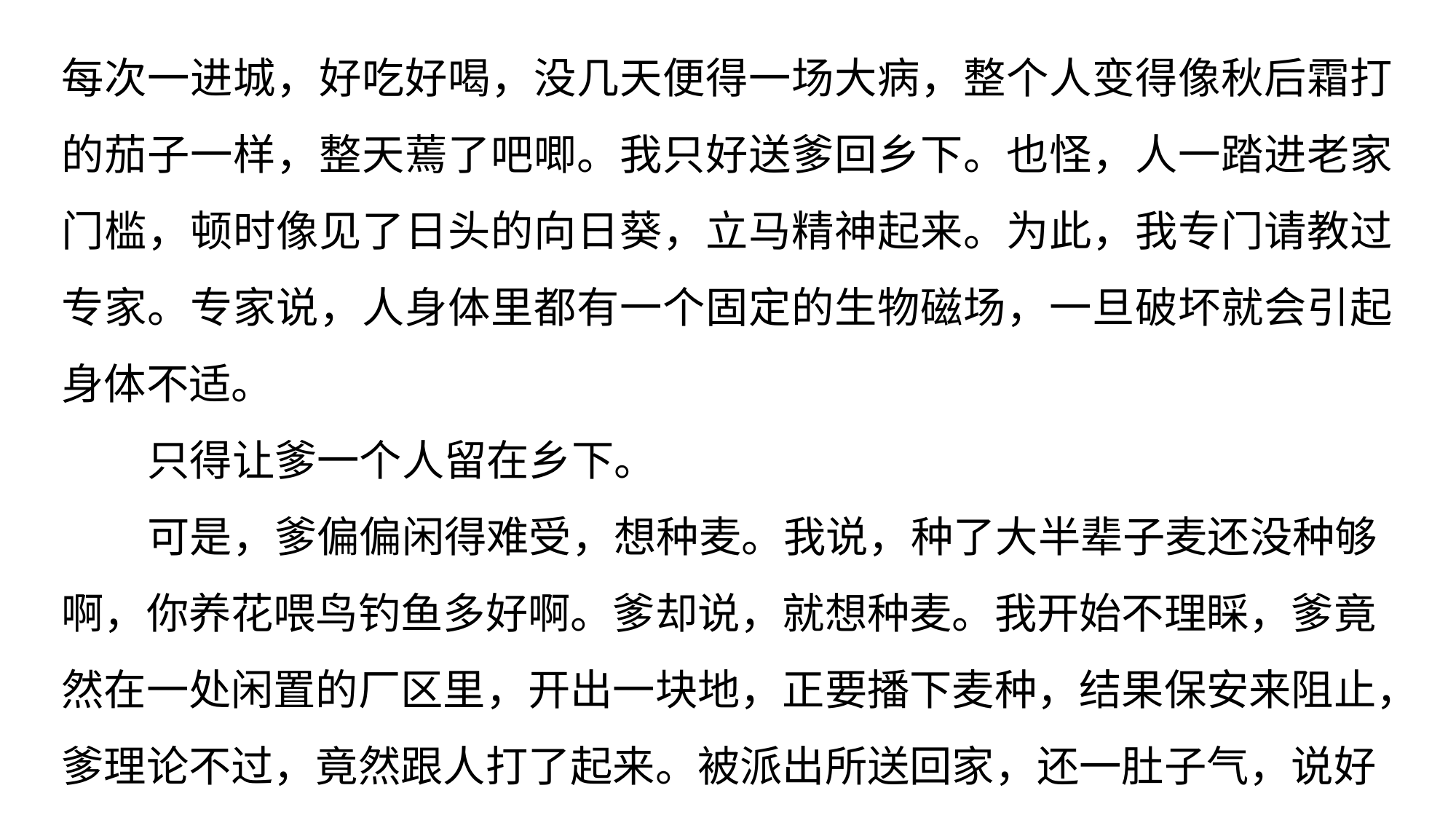

每次一进城，好吃好喝，没几天便得一场大病，整个人变得像秋后霜打的茄子一样，整天蔫了吧唧。我只好送爹回乡下。也怪，人一踏进老家门槛，顿时像见了日头的向日葵，立马精神起来。为此，我专门请教过专家。专家说，人身体里都有一个固定的生物磁场，一旦破坏就会引起身体不适。
只得让爹一个人留在乡下。
可是，爹偏偏闲得难受，想种麦。我说，种了大半辈子麦还没种够啊，你养花喂鸟钓鱼多好啊。爹却说，就想种麦。我开始不理睬，爹竟然在一处闲置的厂区里，开出一块地，正要播下麦种，结果保安来阻止，爹理论不过，竟然跟人打了起来。被派出所送回家，还一肚子气，说好